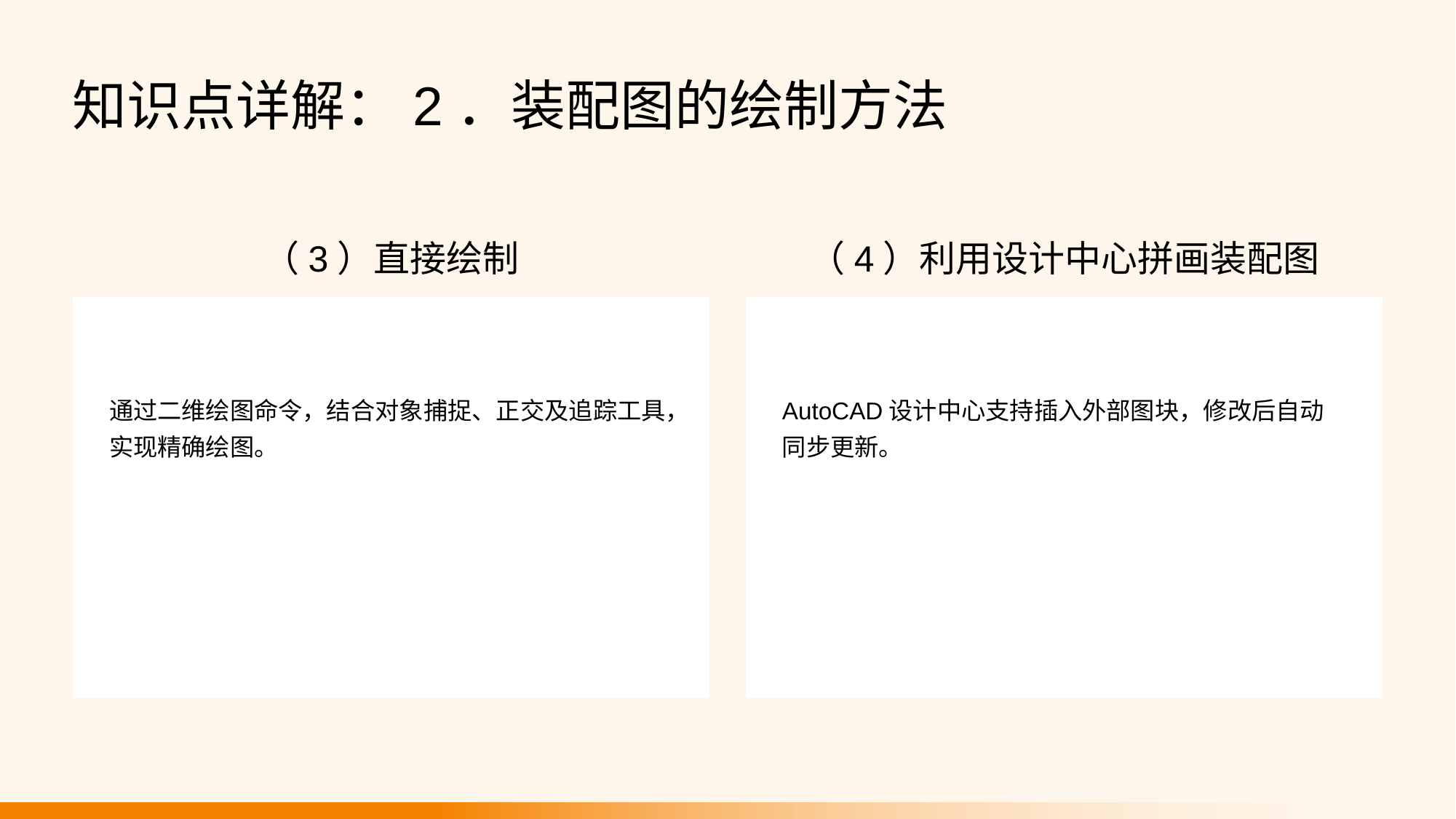

知识点详解：2．装配图的绘制方法
（3）直接绘制
（4）利用设计中心拼画装配图

通过二维绘图命令，结合对象捕捉、正交及追踪工具，实现精确绘图。
AutoCAD设计中心支持插入外部图块，修改后自动同步更新。